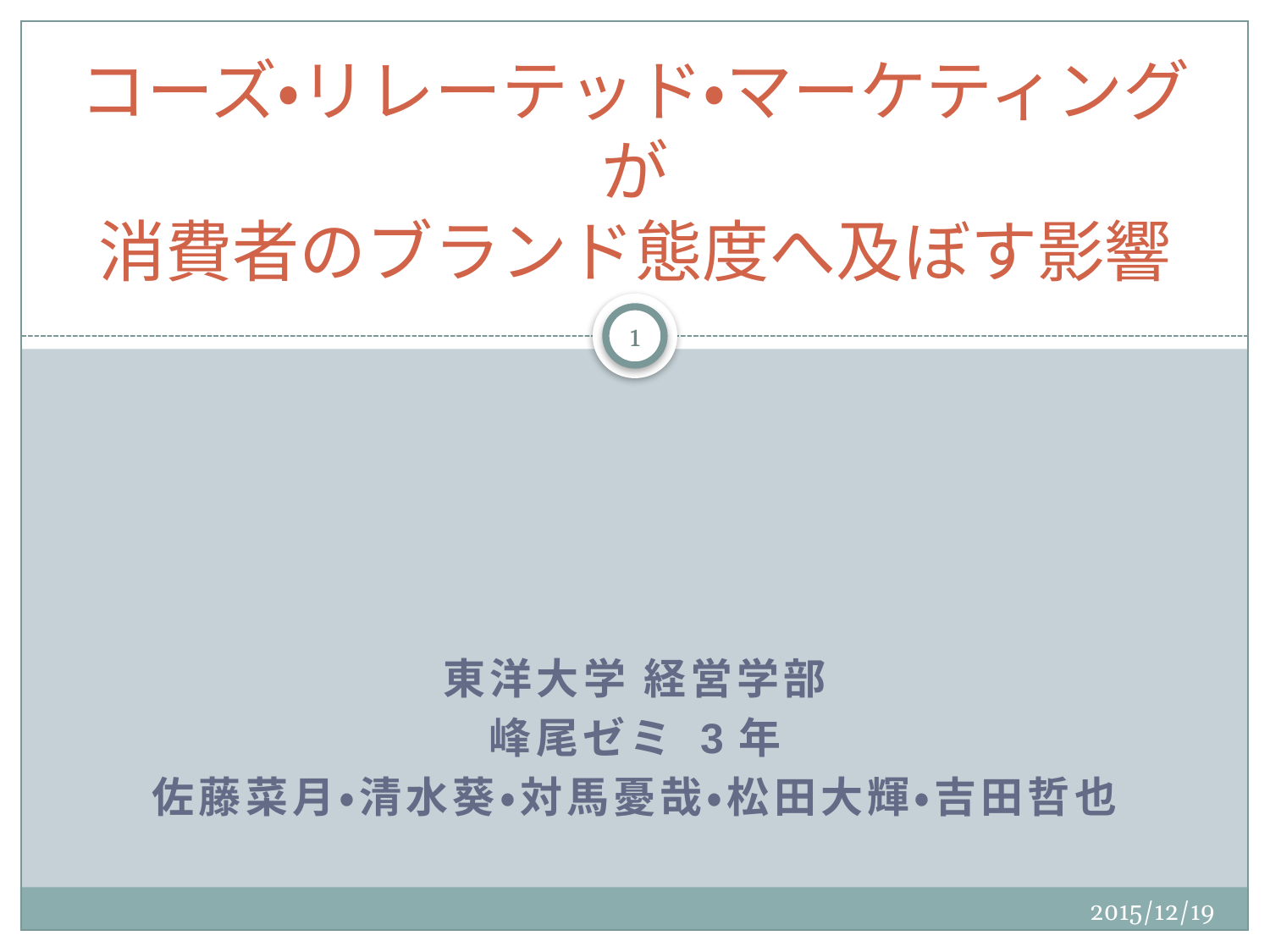

# コーズ・リレーテッド・マーケティングが 消費者のブランド態度へ及ぼす影響
1
東洋大学 経営学部
峰尾ゼミ 3年
佐藤菜月・清水葵・対馬憂哉・松田大輝・吉田哲也
2015/12/19